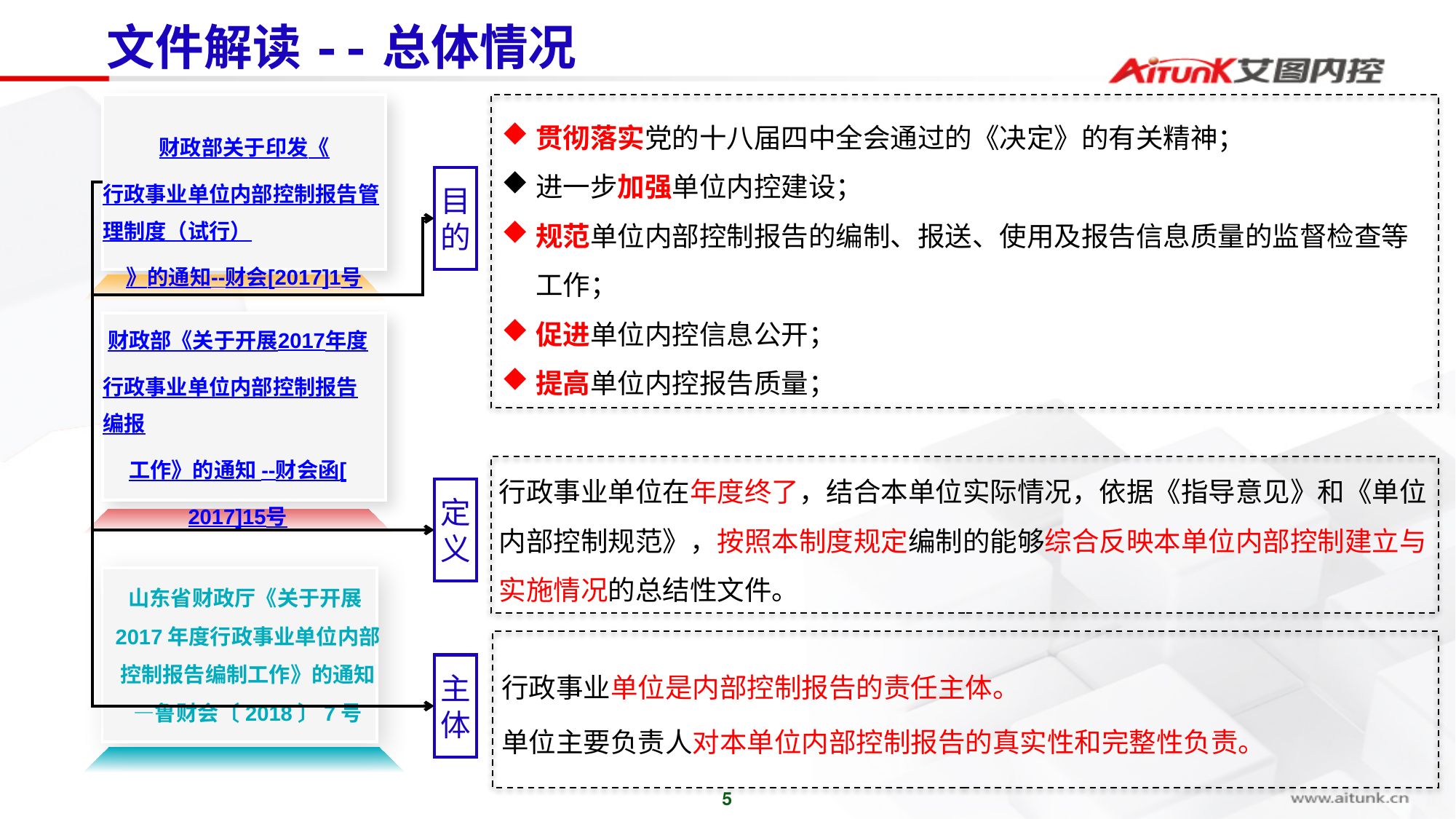

# 文件解读--总体情况

目的
贯彻落实党的十八届四中全会通过的《决定》的有关精神；
进一步加强单位内控建设；
规范单位内部控制报告的编制、报送、使用及报告信息质量的监督检查等工作；
促进单位内控信息公开；
提高单位内控报告质量；
财政部关于印发《行政事业单位内部控制报告管理制度（试行）》的通知--财会[2017]1号
行政事业单位在年度终了，结合本单位实际情况，依据《指导意见》和《单位内部控制规范》，按照本制度规定编制的能够综合反映本单位内部控制建立与实施情况的总结性文件。

定义

行政事业单位是内部控制报告的责任主体。

主体
单位主要负责人对本单位内部控制报告的真实性和完整性负责。

财政部《关于开展2017年度行政事业单位内部控制报告编报工作》的通知 --财会函[2017]15号

山东省财政厅《关于开展2017年度行政事业单位内部控制报告编制工作》的通知—鲁财会〔2018〕7号
5